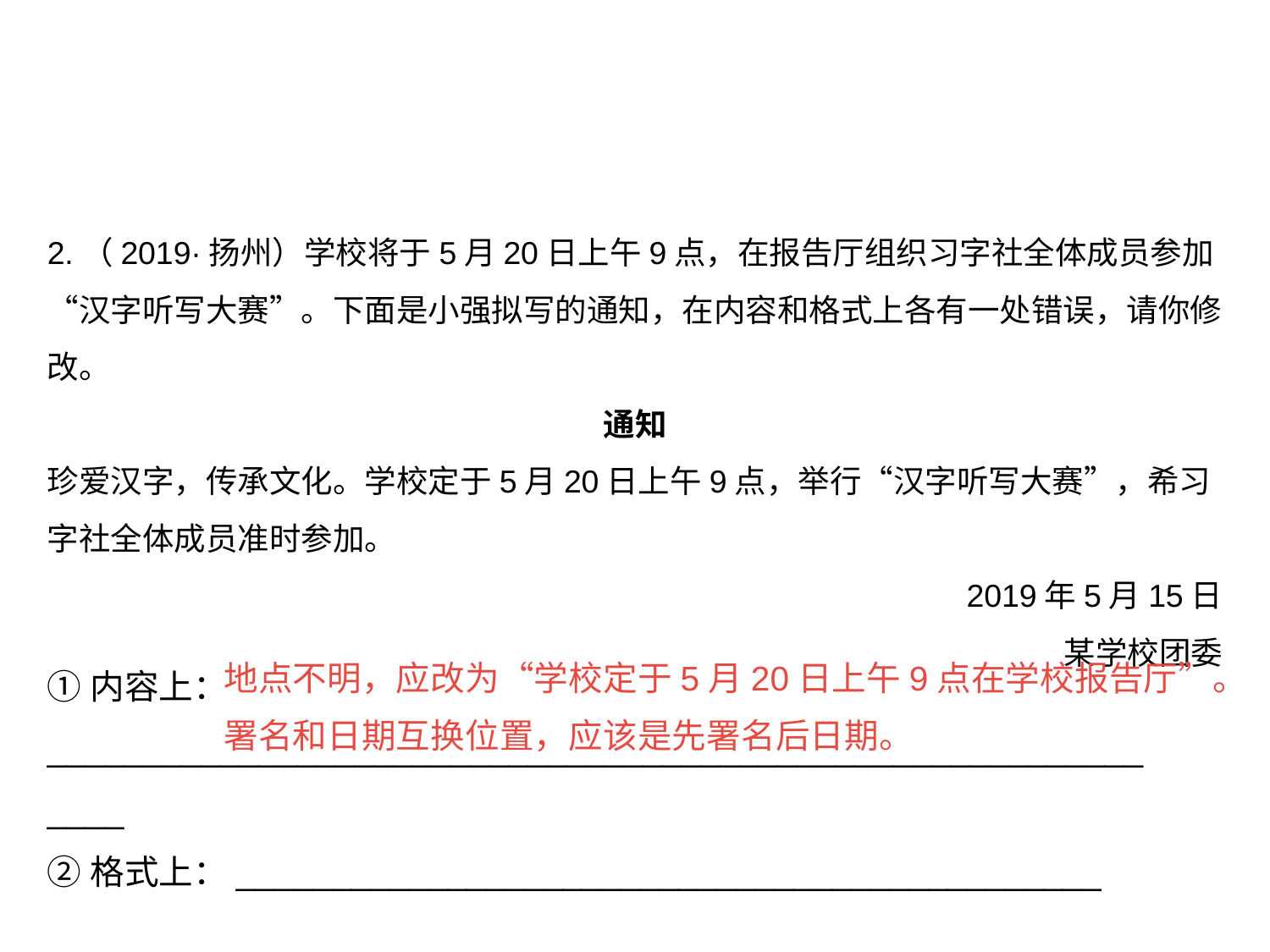

2.（2019·扬州）学校将于5月20日上午9点，在报告厅组织习字社全体成员参加“汉字听写大赛”。下面是小强拟写的通知，在内容和格式上各有一处错误，请你修改。
通知
珍爱汉字，传承文化。学校定于5月20日上午9点，举行“汉字听写大赛”，希习字社全体成员准时参加。
2019年5月15日
某学校团委
①内容上：_____________________________________________________________
②格式上：_____________________________________________
地点不明，应改为“学校定于5月20日上午9点在学校报告厅”。
署名和日期互换位置，应该是先署名后日期。